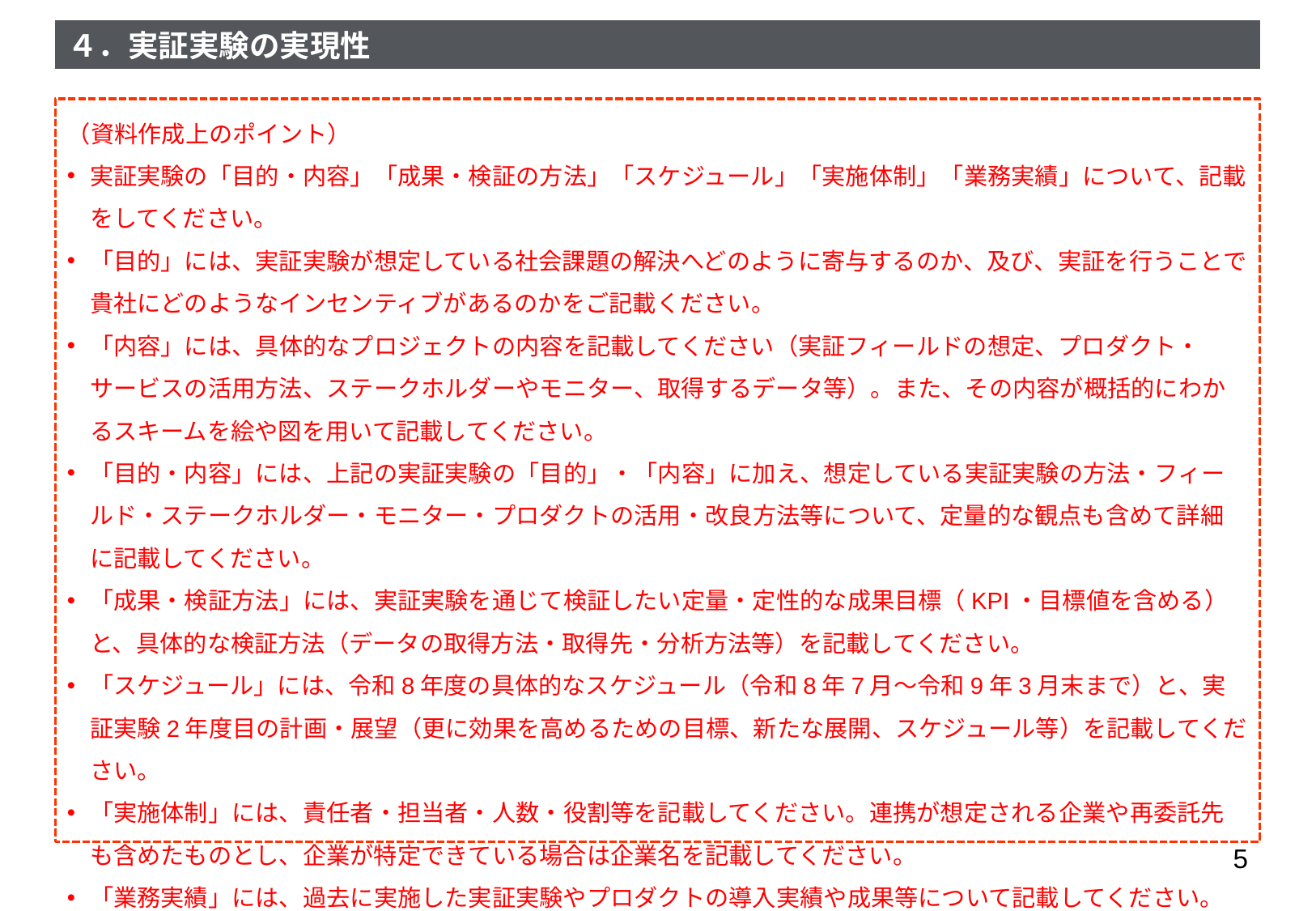

（資料作成上のポイント）
実証実験の「目的・内容」「成果・検証の方法」「スケジュール」「実施体制」「業務実績」について、記載をしてください。
「目的」には、実証実験が想定している社会課題の解決へどのように寄与するのか、及び、実証を行うことで貴社にどのようなインセンティブがあるのかをご記載ください。
「内容」には、具体的なプロジェクトの内容を記載してください（実証フィールドの想定、プロダクト・サービスの活用方法、ステークホルダーやモニター、取得するデータ等）。また、その内容が概括的にわかるスキームを絵や図を用いて記載してください。
「目的・内容」には、上記の実証実験の「目的」・「内容」に加え、想定している実証実験の方法・フィールド・ステークホルダー・モニター・プロダクトの活用・改良方法等について、定量的な観点も含めて詳細に記載してください。
「成果・検証方法」には、実証実験を通じて検証したい定量・定性的な成果目標（KPI・目標値を含める）と、具体的な検証方法（データの取得方法・取得先・分析方法等）を記載してください。
「スケジュール」には、令和8年度の具体的なスケジュール（令和8年7月～令和9年3月末まで）と、実証実験2年度目の計画・展望（更に効果を高めるための目標、新たな展開、スケジュール等）を記載してください。
「実施体制」には、責任者・担当者・人数・役割等を記載してください。連携が想定される企業や再委託先も含めたものとし、企業が特定できている場合は企業名を記載してください。
「業務実績」には、過去に実施した実証実験やプロダクトの導入実績や成果等について記載してください。
以下、必要に応じてデザイン・レイアウト・フォント・文字の大きさ等を調整してください。
以下、適宜枚数を追加してください。